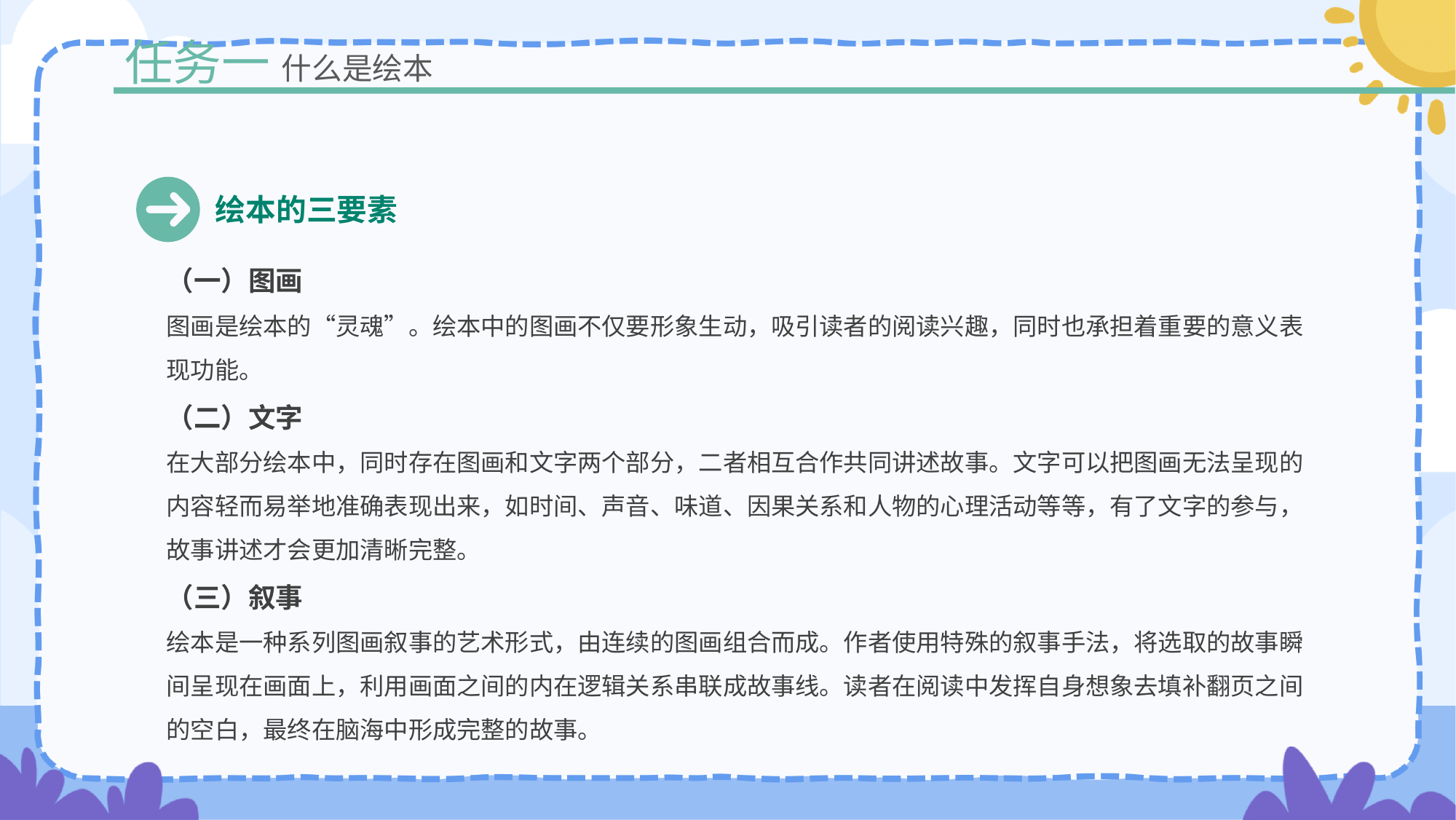

任务一
什么是绘本

绘本的三要素
（一）图画
图画是绘本的“灵魂”。绘本中的图画不仅要形象生动，吸引读者的阅读兴趣，同时也承担着重要的意义表现功能。
（二）文字
在大部分绘本中，同时存在图画和文字两个部分，二者相互合作共同讲述故事。文字可以把图画无法呈现的内容轻而易举地准确表现出来，如时间、声音、味道、因果关系和人物的心理活动等等，有了文字的参与，故事讲述才会更加清晰完整。
（三）叙事
绘本是一种系列图画叙事的艺术形式，由连续的图画组合而成。作者使用特殊的叙事手法，将选取的故事瞬间呈现在画面上，利用画面之间的内在逻辑关系串联成故事线。读者在阅读中发挥自身想象去填补翻页之间的空白，最终在脑海中形成完整的故事。